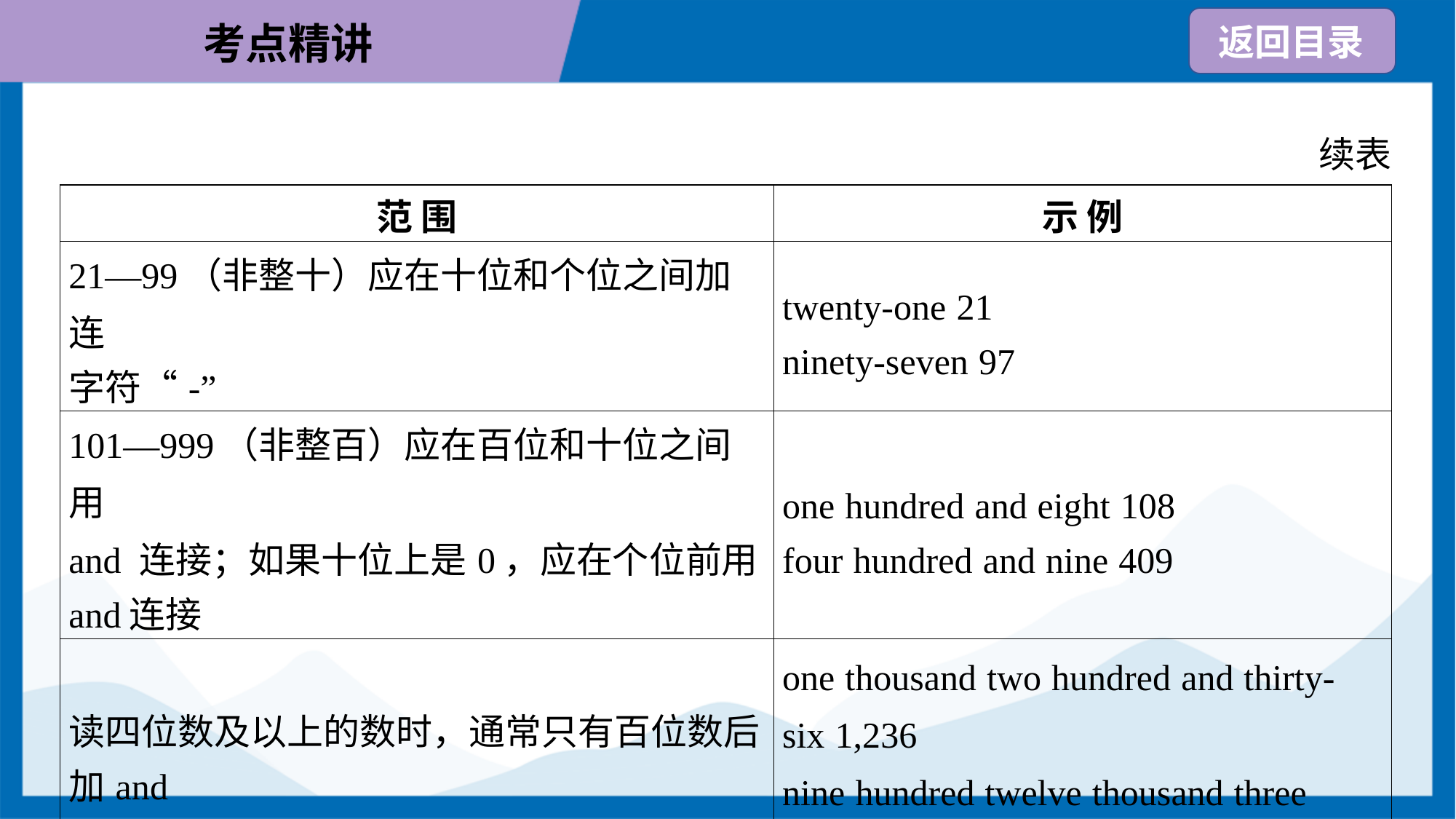

续表
| 范 围 | 示 例 |
| --- | --- |
| 21—99（非整十）应在十位和个位之间加连 字符“-” | twenty-one 21 ninety-seven 97 |
| 101—999（非整百）应在百位和十位之间用 and 连接；如果十位上是0，应在个位前用 and连接 | one hundred and eight 108 four hundred and nine 409 |
| 读四位数及以上的数时，通常只有百位数后 加and | one thousand two hundred and thirty- six 1,236 nine hundred twelve thousand three hundred and forty-seven 912,347 |